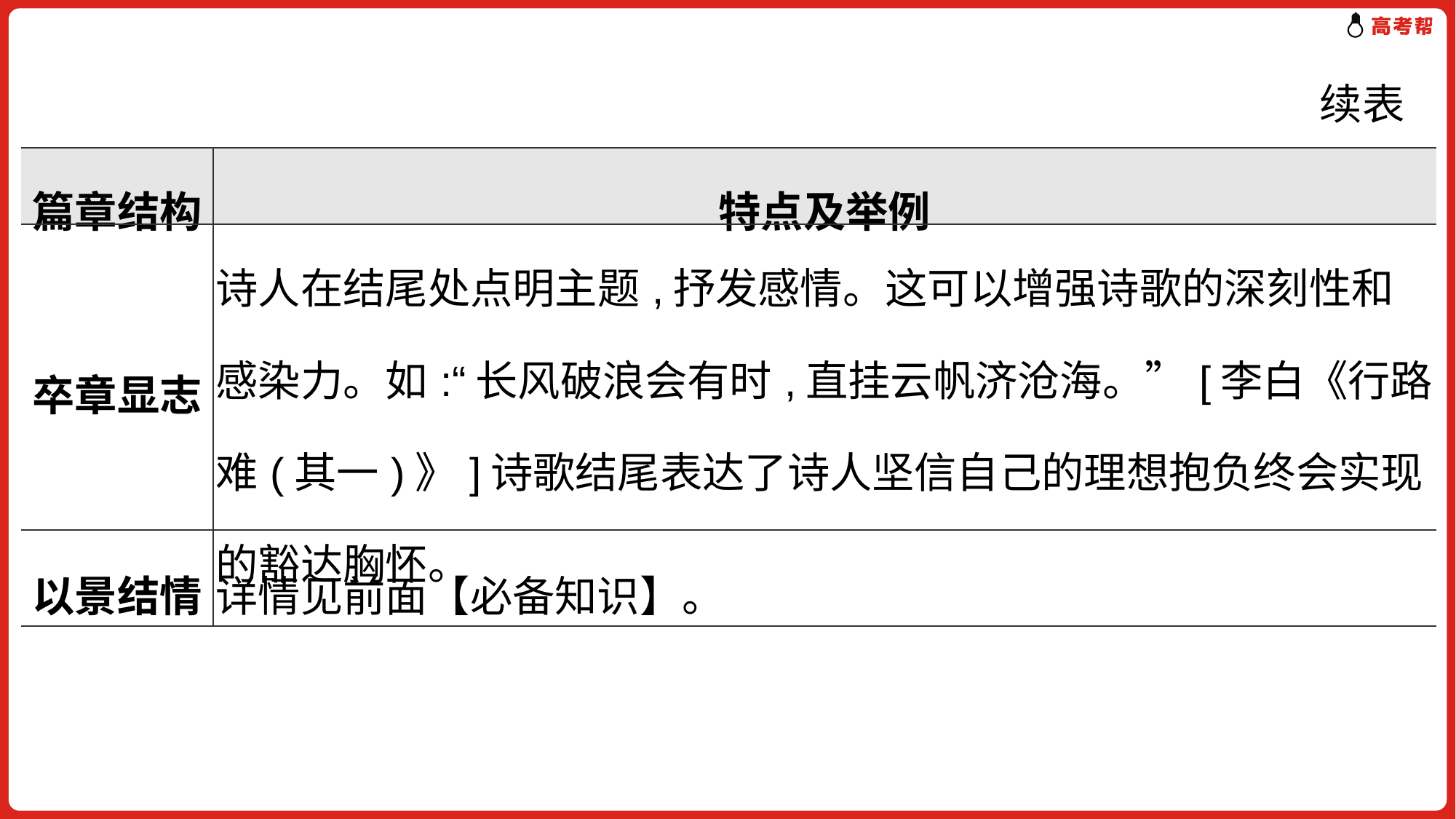

续表
| 篇章结构 | 特点及举例 |
| --- | --- |
| 卒章显志 | 诗人在结尾处点明主题,抒发感情。这可以增强诗歌的深刻性和感染力。如:“长风破浪会有时,直挂云帆济沧海。”[李白《行路难(其一)》]诗歌结尾表达了诗人坚信自己的理想抱负终会实现的豁达胸怀。 |
| 以景结情 | 详情见前面【必备知识】。 |